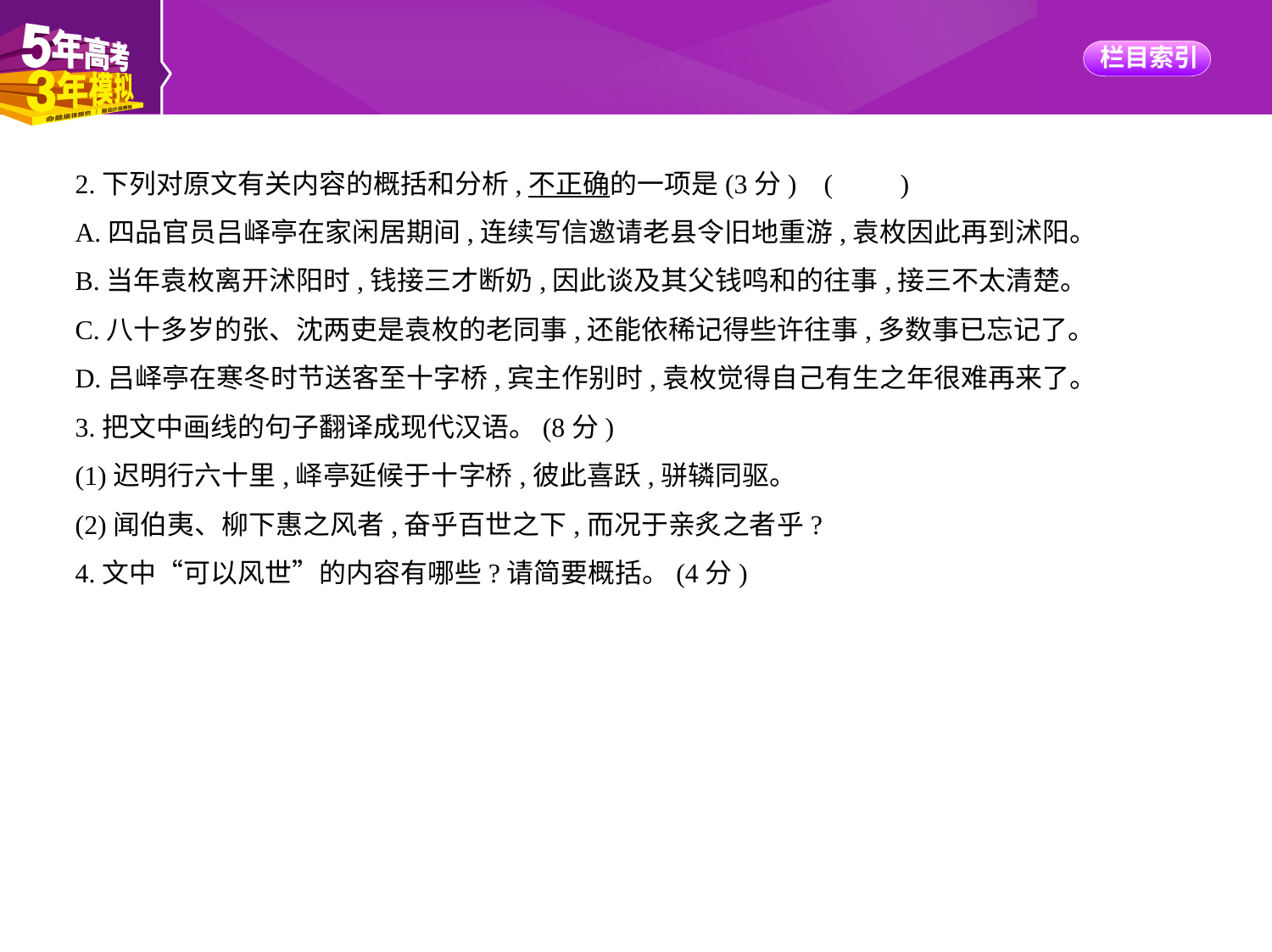

2.下列对原文有关内容的概括和分析,不正确的一项是(3分) (　　)
A.四品官员吕峄亭在家闲居期间,连续写信邀请老县令旧地重游,袁枚因此再到沭阳。
B.当年袁枚离开沭阳时,钱接三才断奶,因此谈及其父钱鸣和的往事,接三不太清楚。
C.八十多岁的张、沈两吏是袁枚的老同事,还能依稀记得些许往事,多数事已忘记了。
D.吕峄亭在寒冬时节送客至十字桥,宾主作别时,袁枚觉得自己有生之年很难再来了。
3.把文中画线的句子翻译成现代汉语。(8分)
(1)迟明行六十里,峄亭延候于十字桥,彼此喜跃,骈辚同驱。
(2)闻伯夷、柳下惠之风者,奋乎百世之下,而况于亲炙之者乎?
4.文中“可以风世”的内容有哪些?请简要概括。(4分)